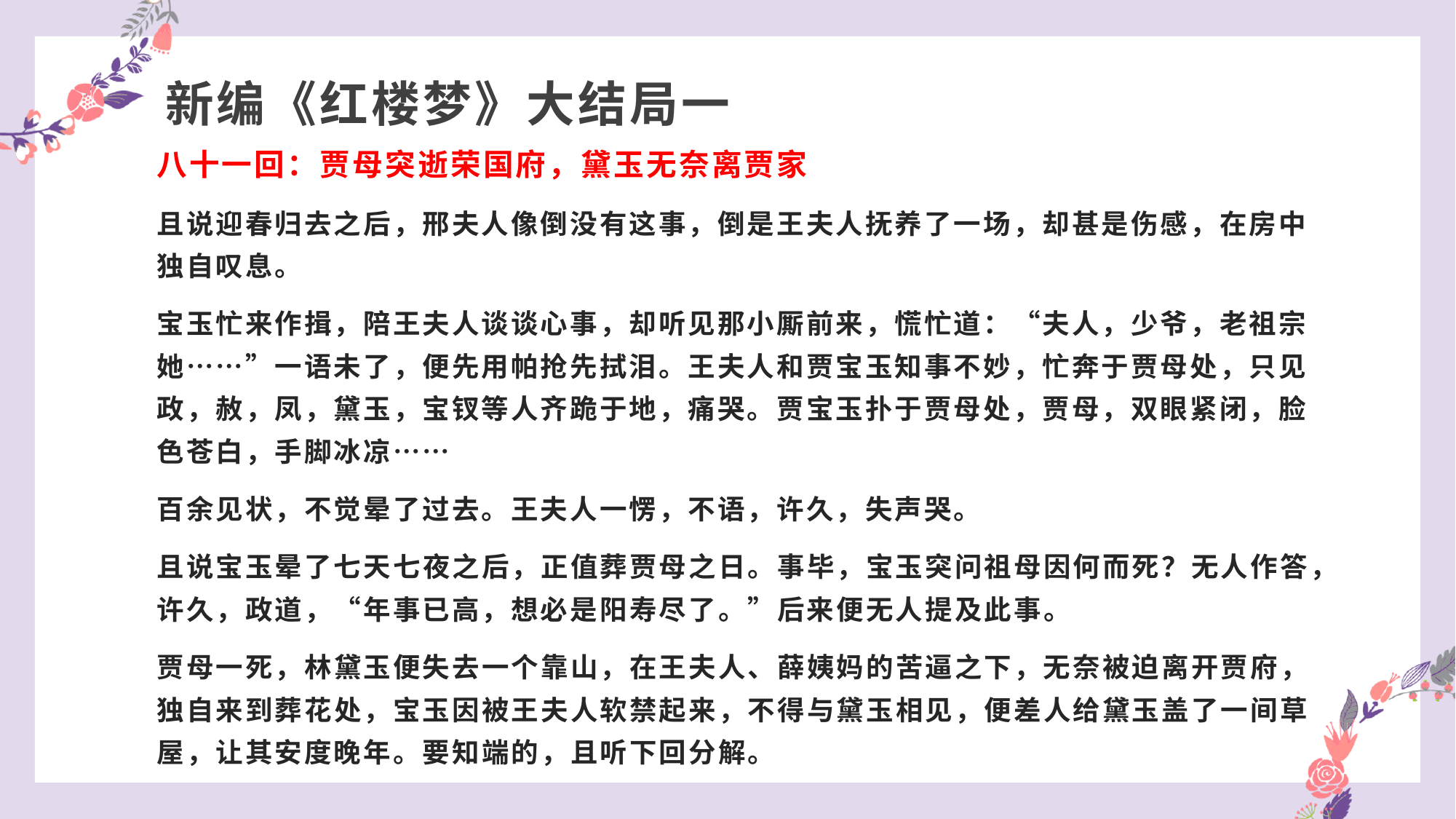

# 新编《红楼梦》大结局一
八十一回：贾母突逝荣国府，黛玉无奈离贾家
且说迎春归去之后，邢夫人像倒没有这事，倒是王夫人抚养了一场，却甚是伤感，在房中独自叹息。
宝玉忙来作揖，陪王夫人谈谈心事，却听见那小厮前来，慌忙道：“夫人，少爷，老祖宗她……”一语未了，便先用帕抢先拭泪。王夫人和贾宝玉知事不妙，忙奔于贾母处，只见政，赦，凤，黛玉，宝钗等人齐跪于地，痛哭。贾宝玉扑于贾母处，贾母，双眼紧闭，脸色苍白，手脚冰凉……
百余见状，不觉晕了过去。王夫人一愣，不语，许久，失声哭。
且说宝玉晕了七天七夜之后，正值葬贾母之日。事毕，宝玉突问祖母因何而死？无人作答，许久，政道，“年事已高，想必是阳寿尽了。”后来便无人提及此事。
贾母一死，林黛玉便失去一个靠山，在王夫人、薛姨妈的苦逼之下，无奈被迫离开贾府，独自来到葬花处，宝玉因被王夫人软禁起来，不得与黛玉相见，便差人给黛玉盖了一间草屋，让其安度晚年。要知端的，且听下回分解。